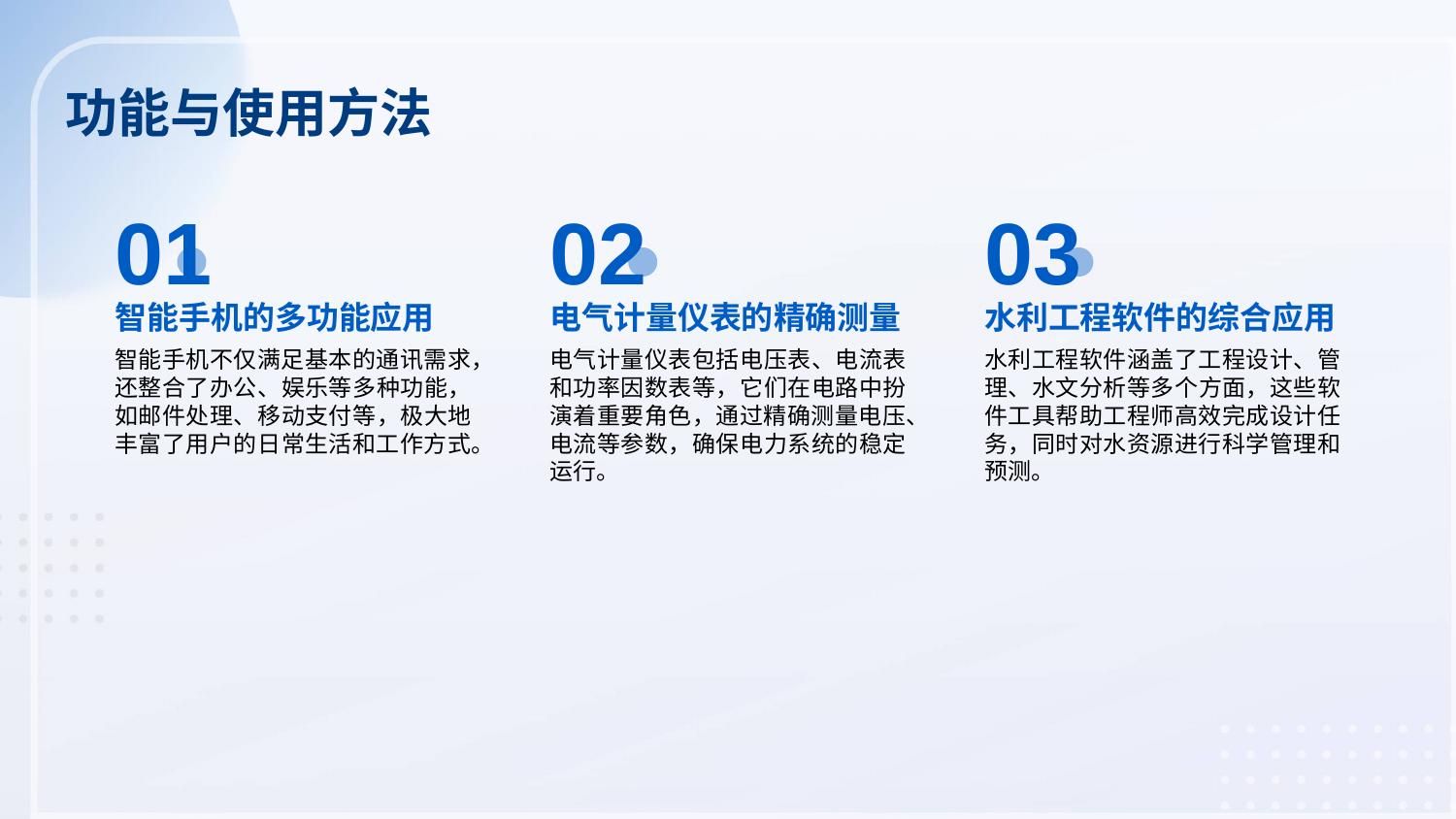

功能与使用方法
01
02
03

智能手机的多功能应用
电气计量仪表的精确测量
水利工程软件的综合应用
智能手机不仅满足基本的通讯需求，还整合了办公、娱乐等多种功能，如邮件处理、移动支付等，极大地丰富了用户的日常生活和工作方式。
电气计量仪表包括电压表、电流表和功率因数表等，它们在电路中扮演着重要角色，通过精确测量电压、电流等参数，确保电力系统的稳定运行。
水利工程软件涵盖了工程设计、管理、水文分析等多个方面，这些软件工具帮助工程师高效完成设计任务，同时对水资源进行科学管理和预测。